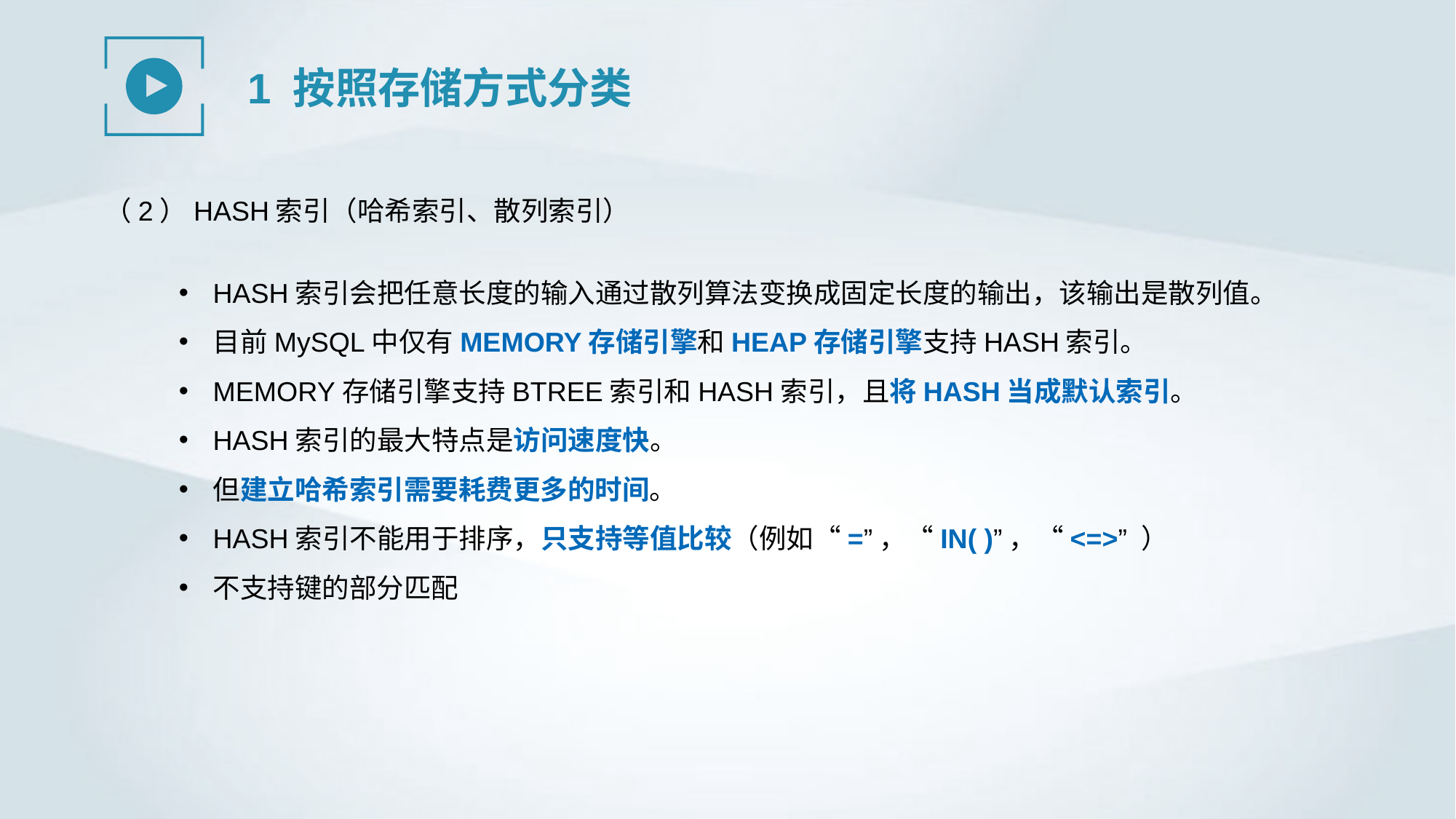

1 按照存储方式分类
（2）HASH索引（哈希索引、散列索引）

HASH索引会把任意长度的输入通过散列算法变换成固定长度的输出，该输出是散列值。
目前MySQL中仅有MEMORY存储引擎和HEAP存储引擎支持HASH索引。
MEMORY存储引擎支持BTREE索引和HASH索引，且将HASH当成默认索引。
HASH索引的最大特点是访问速度快。
但建立哈希索引需要耗费更多的时间。
HASH索引不能用于排序，只支持等值比较（例如“=”，“IN( )”，“<=>” ）
不支持键的部分匹配